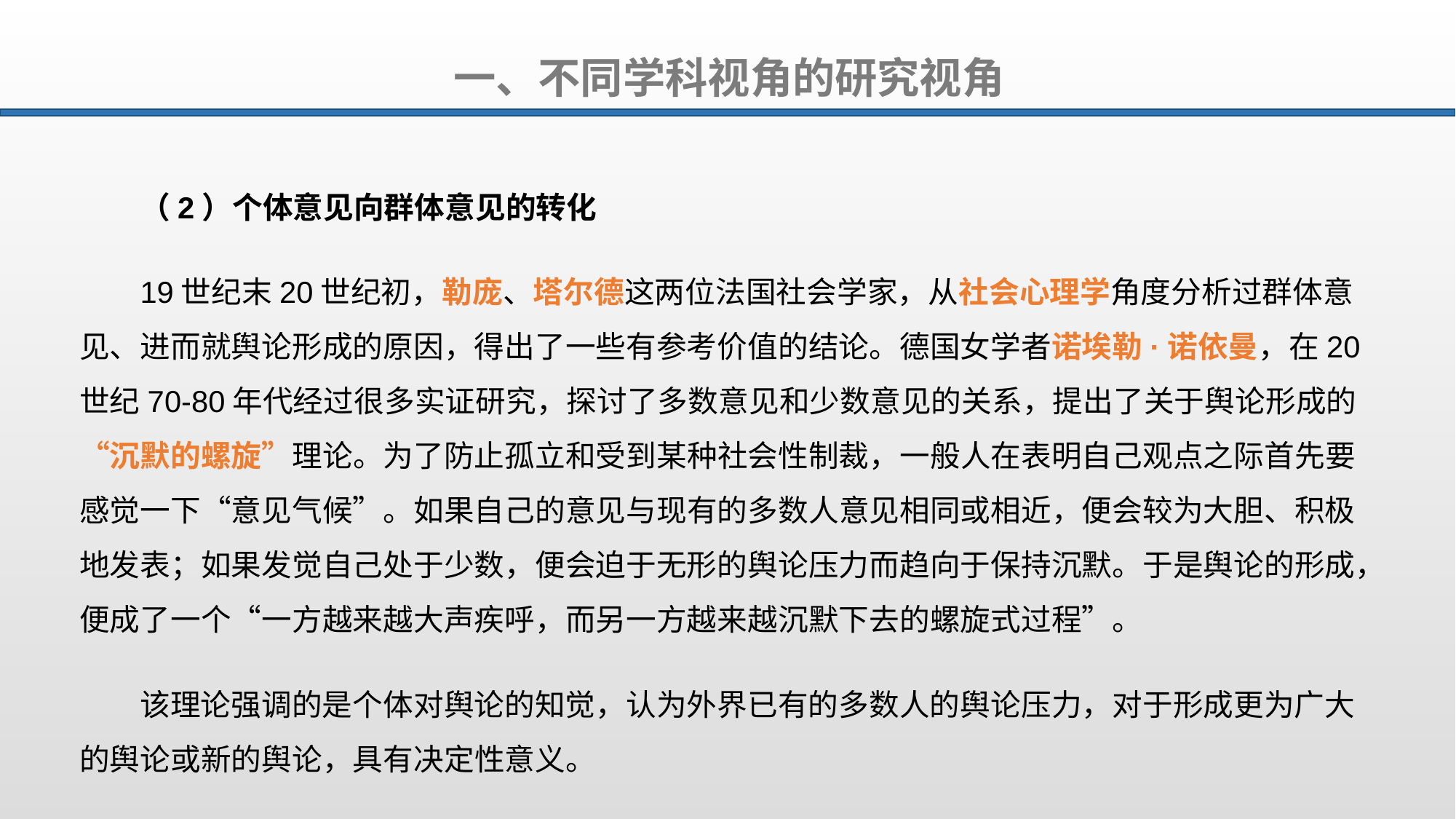

一、不同学科视角的研究视角

（2）个体意见向群体意见的转化
19世纪末20世纪初，勒庞、塔尔德这两位法国社会学家，从社会心理学角度分析过群体意见、进而就舆论形成的原因，得出了一些有参考价值的结论。德国女学者诺埃勒·诺依曼，在20世纪70-80年代经过很多实证研究，探讨了多数意见和少数意见的关系，提出了关于舆论形成的“沉默的螺旋”理论。为了防止孤立和受到某种社会性制裁，一般人在表明自己观点之际首先要感觉一下“意见气候”。如果自己的意见与现有的多数人意见相同或相近，便会较为大胆、积极地发表；如果发觉自己处于少数，便会迫于无形的舆论压力而趋向于保持沉默。于是舆论的形成，便成了一个“一方越来越大声疾呼，而另一方越来越沉默下去的螺旋式过程”。
该理论强调的是个体对舆论的知觉，认为外界已有的多数人的舆论压力，对于形成更为广大的舆论或新的舆论，具有决定性意义。